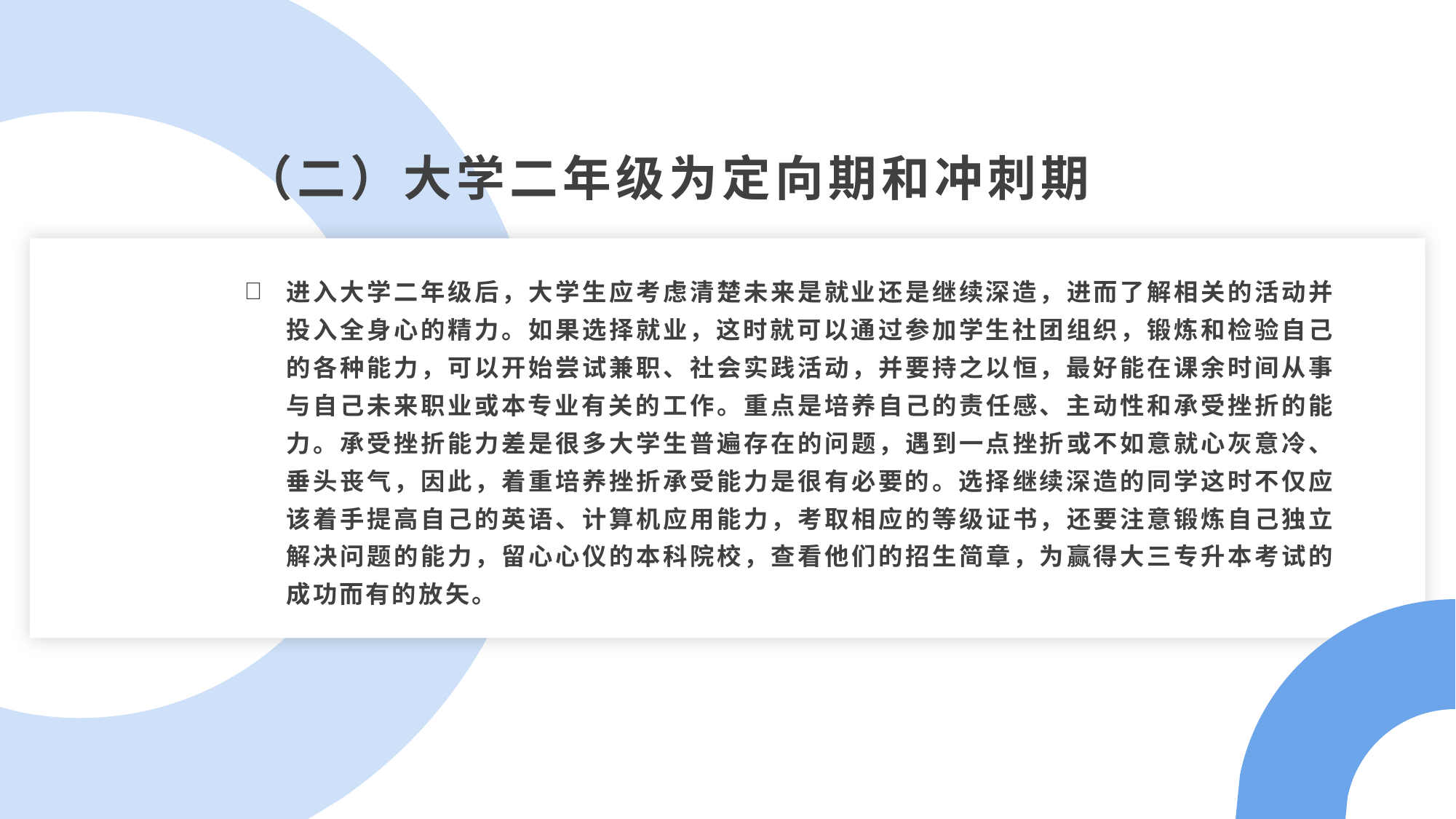

（二）大学二年级为定向期和冲刺期

进入大学二年级后，大学生应考虑清楚未来是就业还是继续深造，进而了解相关的活动并投入全身心的精力。如果选择就业，这时就可以通过参加学生社团组织，锻炼和检验自己的各种能力，可以开始尝试兼职、社会实践活动，并要持之以恒，最好能在课余时间从事与自己未来职业或本专业有关的工作。重点是培养自己的责任感、主动性和承受挫折的能力。承受挫折能力差是很多大学生普遍存在的问题，遇到一点挫折或不如意就心灰意冷、垂头丧气，因此，着重培养挫折承受能力是很有必要的。选择继续深造的同学这时不仅应该着手提高自己的英语、计算机应用能力，考取相应的等级证书，还要注意锻炼自己独立解决问题的能力，留心心仪的本科院校，查看他们的招生简章，为赢得大三专升本考试的成功而有的放矢。